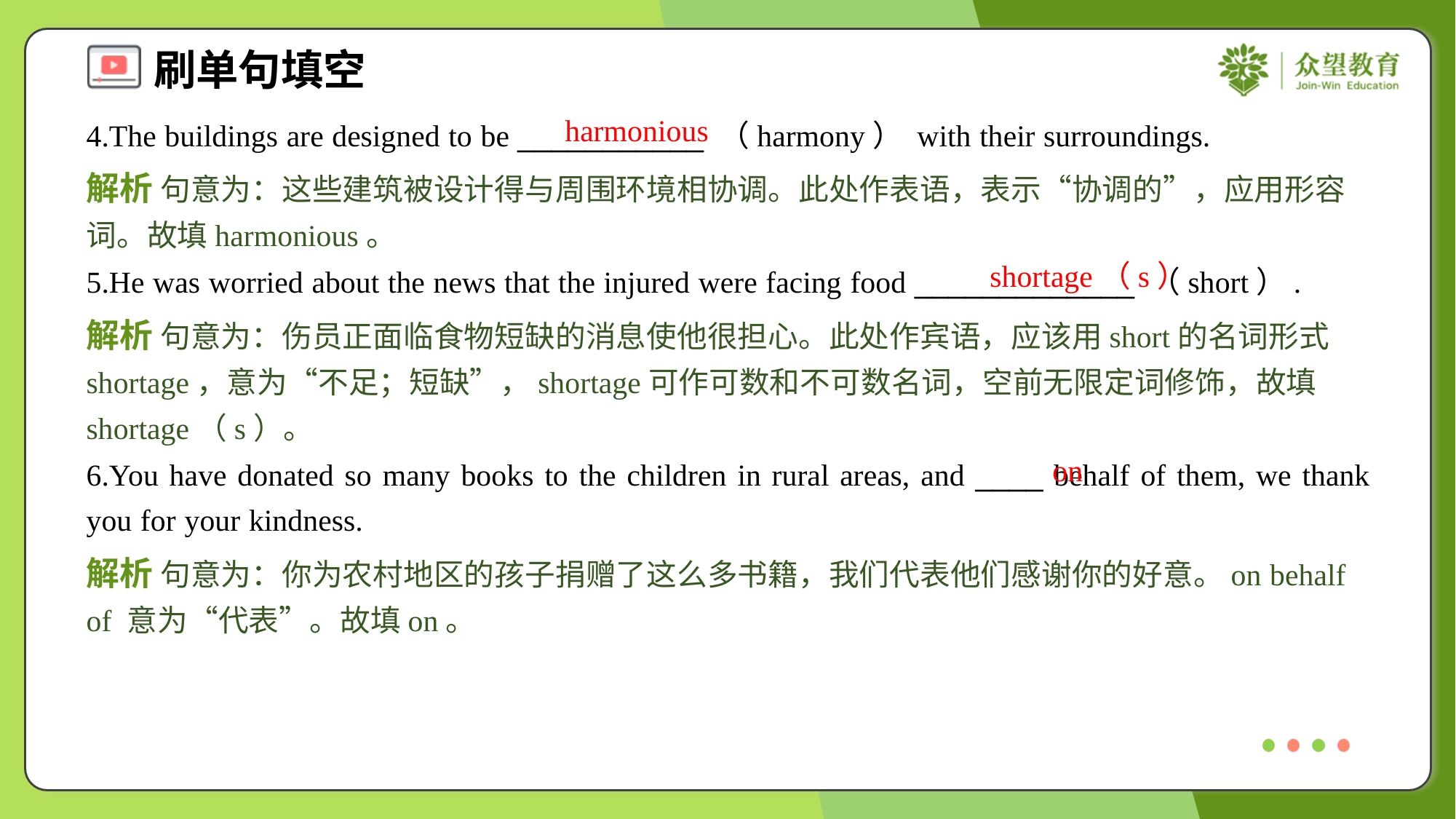

harmonious
4.The buildings are designed to be ___________ （harmony） with their surroundings.
解析 句意为：这些建筑被设计得与周围环境相协调。此处作表语，表示“协调的”，应用形容词。故填harmonious。
shortage（s）
5.He was worried about the news that the injured were facing food _____________ （short）.
解析 句意为：伤员正面临食物短缺的消息使他很担心。此处作宾语，应该用short的名词形式shortage，意为“不足；短缺”，shortage可作可数和不可数名词，空前无限定词修饰，故填shortage（s）。
on
6.You have donated so many books to the children in rural areas, and ____ behalf of them, we thank you for your kindness.
解析 句意为：你为农村地区的孩子捐赠了这么多书籍，我们代表他们感谢你的好意。on behalf of 意为“代表”。故填on。